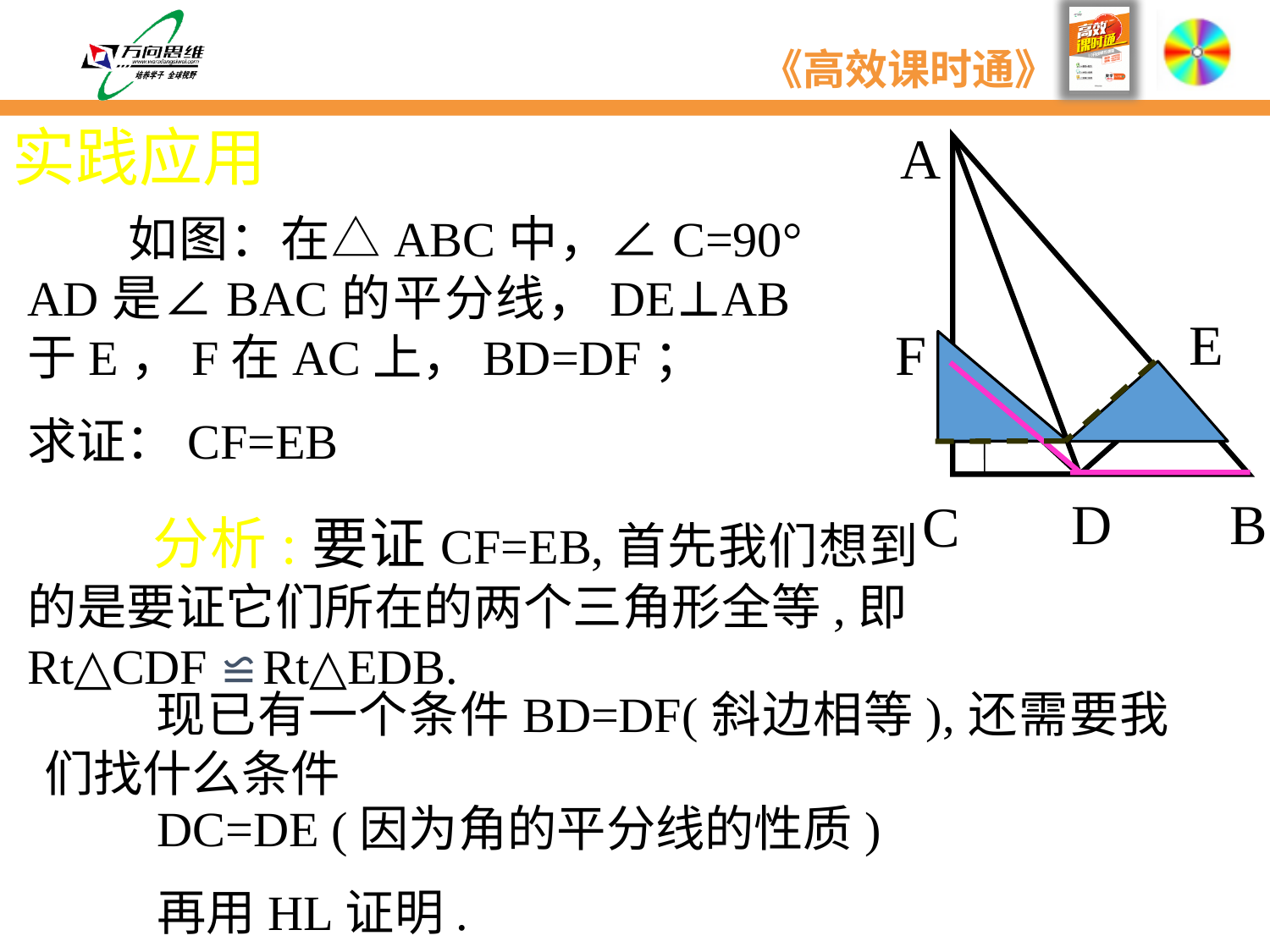

实践应用
A

E
F

D
B
C
       如图：在△ABC中，∠C=90° AD是∠BAC的平分线，DE⊥AB于E，F在AC上，BD=DF；
求证：CF=EB

        分析:要证CF=EB,首先我们想到的是要证它们所在的两个三角形全等,即Rt△CDF ≌ Rt△EDB.
        现已有一个条件BD=DF(斜边相等),还需要我们找什么条件
DC=DE (因为角的平分线的性质)
再用HL证明.